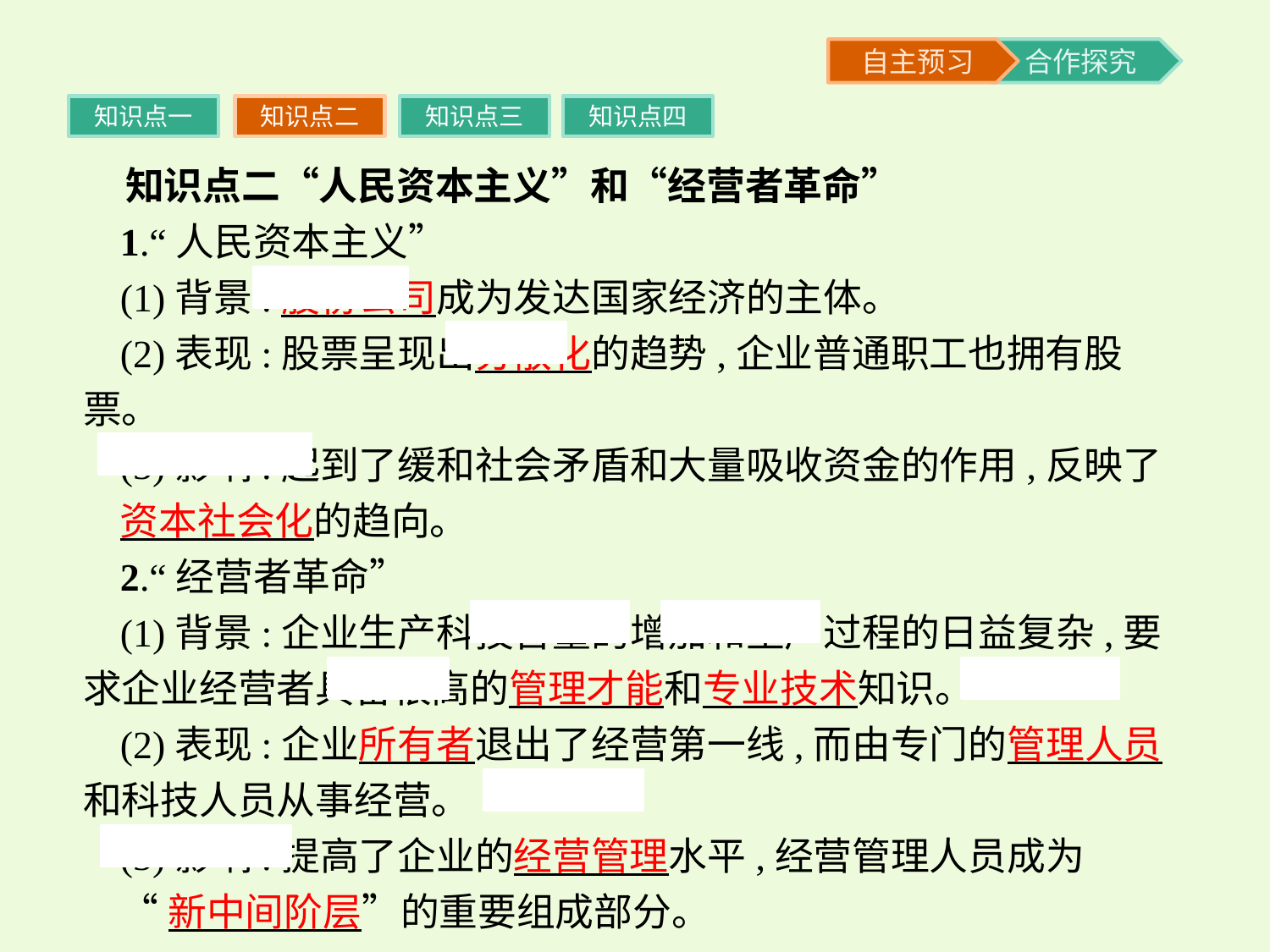

知识点一
知识点二
知识点三
知识点四
知识点二“人民资本主义”和“经营者革命”
1.“人民资本主义”
(1)背景:股份公司成为发达国家经济的主体。
(2)表现:股票呈现出分散化的趋势,企业普通职工也拥有股票。
(3)影响:起到了缓和社会矛盾和大量吸收资金的作用,反映了
资本社会化的趋向。
2.“经营者革命”
(1)背景:企业生产科技含量的增加和生产过程的日益复杂,要求企业经营者具备很高的管理才能和专业技术知识。
(2)表现:企业所有者退出了经营第一线,而由专门的管理人员和科技人员从事经营。
(3)影响:提高了企业的经营管理水平,经营管理人员成为
“新中间阶层”的重要组成部分。